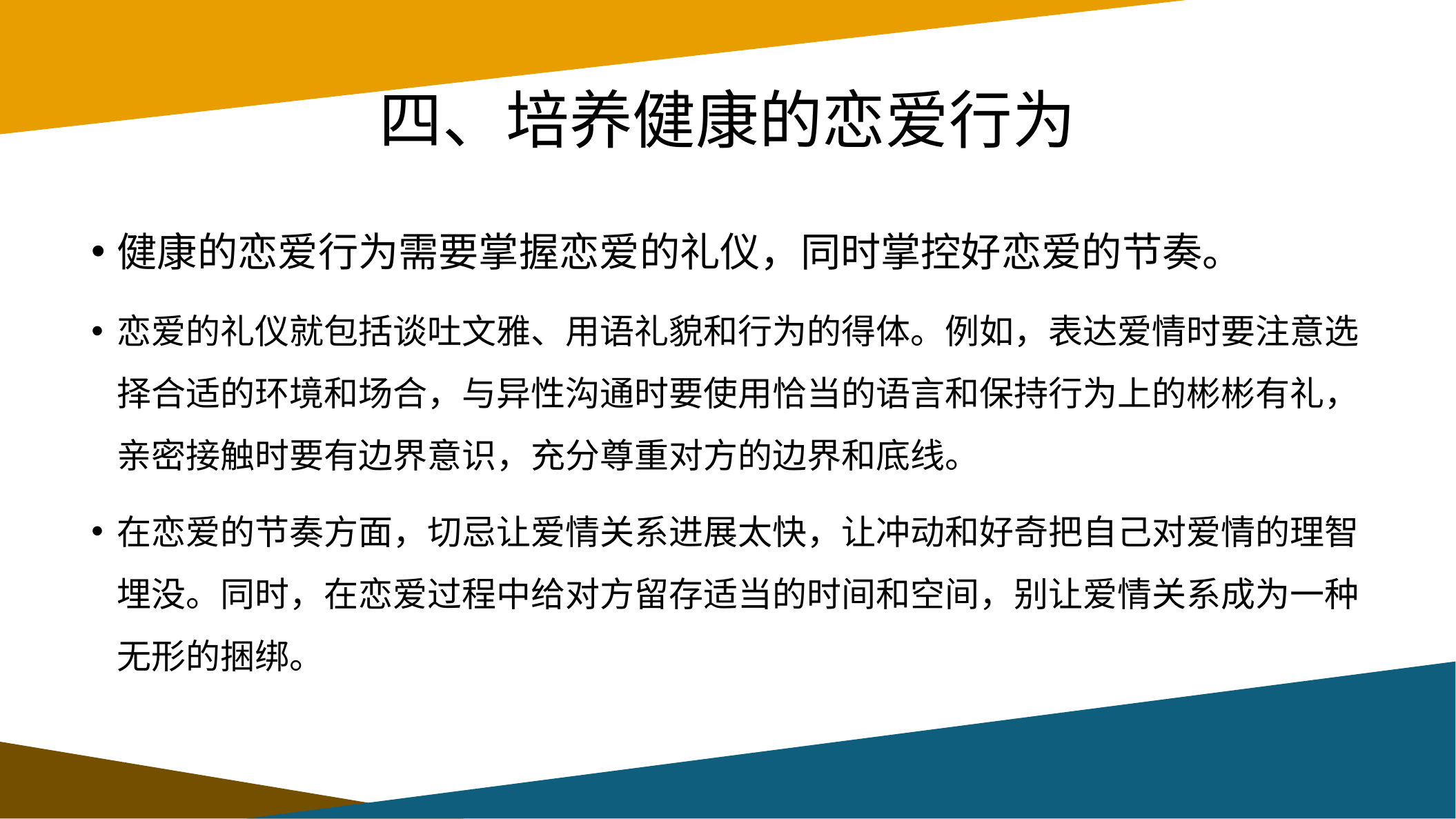

# 四、培养健康的恋爱行为
健康的恋爱行为需要掌握恋爱的礼仪，同时掌控好恋爱的节奏。
恋爱的礼仪就包括谈吐文雅、用语礼貌和行为的得体。例如，表达爱情时要注意选择合适的环境和场合，与异性沟通时要使用恰当的语言和保持行为上的彬彬有礼，亲密接触时要有边界意识，充分尊重对方的边界和底线。
在恋爱的节奏方面，切忌让爱情关系进展太快，让冲动和好奇把自己对爱情的理智埋没。同时，在恋爱过程中给对方留存适当的时间和空间，别让爱情关系成为一种无形的捆绑。